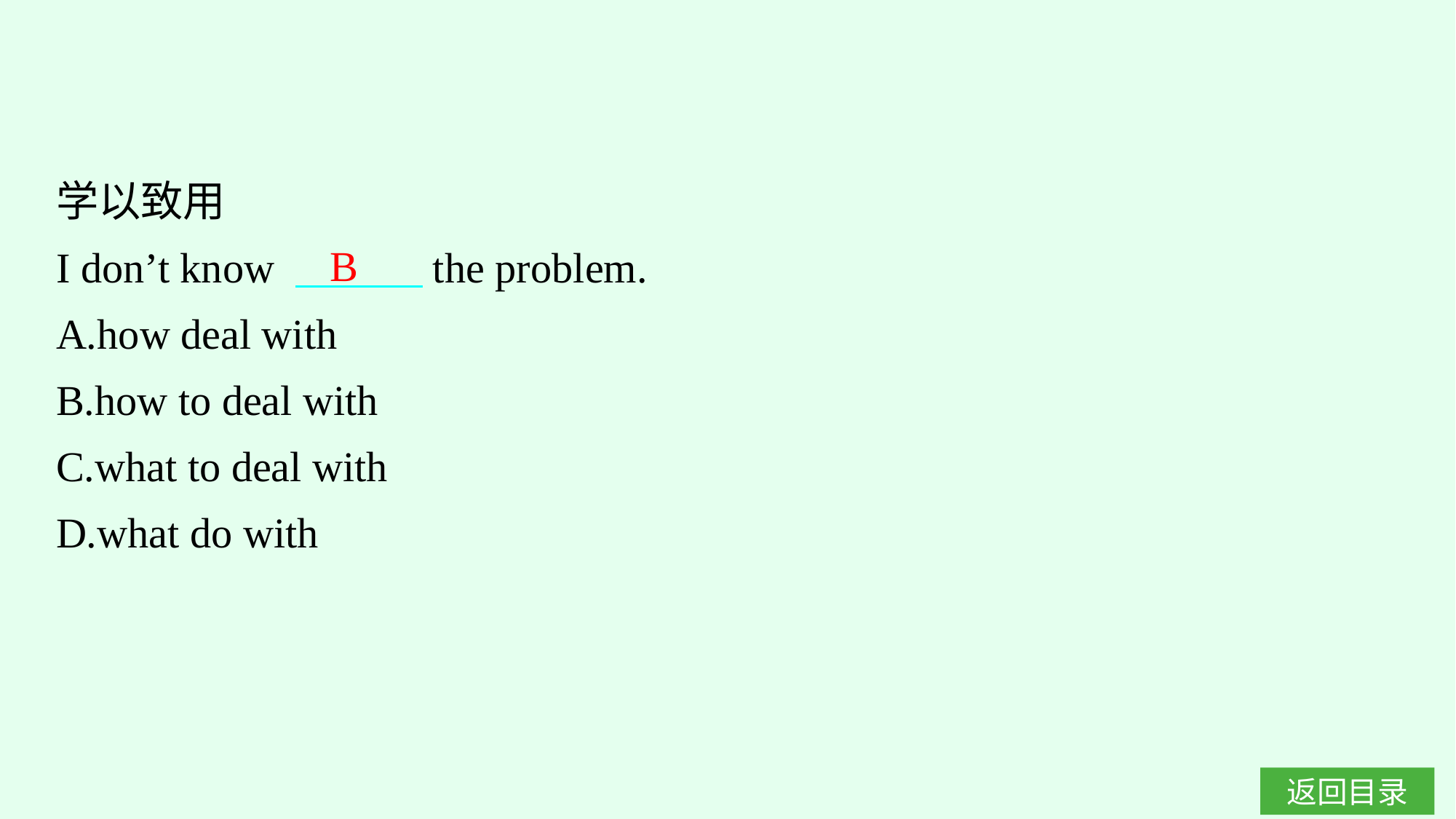

学以致用
I don’t know 　　　the problem.
A.how deal with
B.how to deal with
C.what to deal with
D.what do with
B